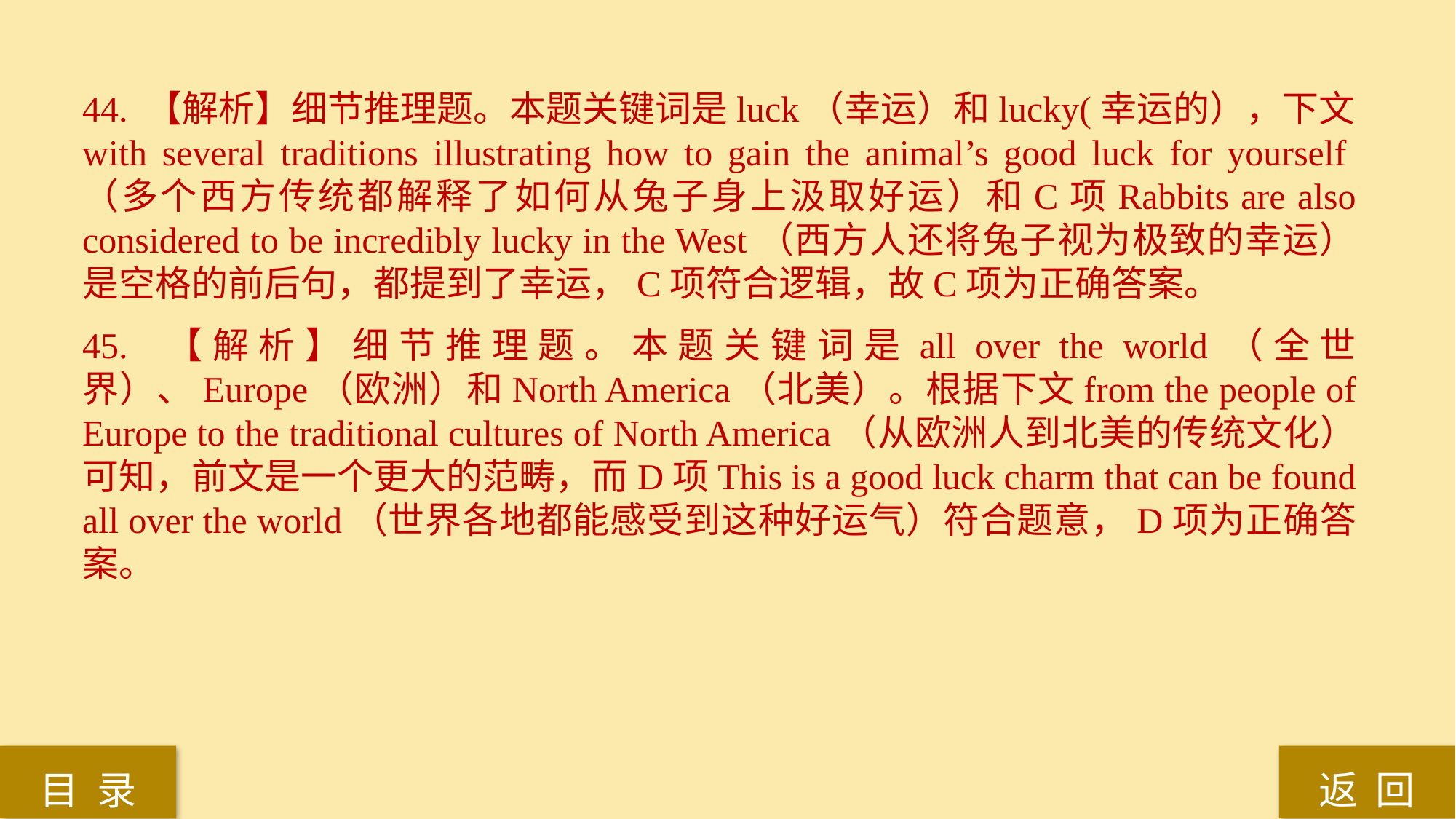

44. 【解析】细节推理题。本题关键词是luck（幸运）和lucky(幸运的），下文with several traditions illustrating how to gain the animal’s good luck for yourself（多个西方传统都解释了如何从兔子身上汲取好运）和C项Rabbits are also considered to be incredibly lucky in the West（西方人还将兔子视为极致的幸运）是空格的前后句，都提到了幸运，C项符合逻辑，故C项为正确答案。
45. 【解析】细节推理题。本题关键词是all over the world（全世界）、Europe（欧洲）和North America（北美）。根据下文from the people of Europe to the traditional cultures of North America（从欧洲人到北美的传统文化）可知，前文是一个更大的范畴，而D项This is a good luck charm that can be found all over the world（世界各地都能感受到这种好运气）符合题意，D项为正确答案。
返  回